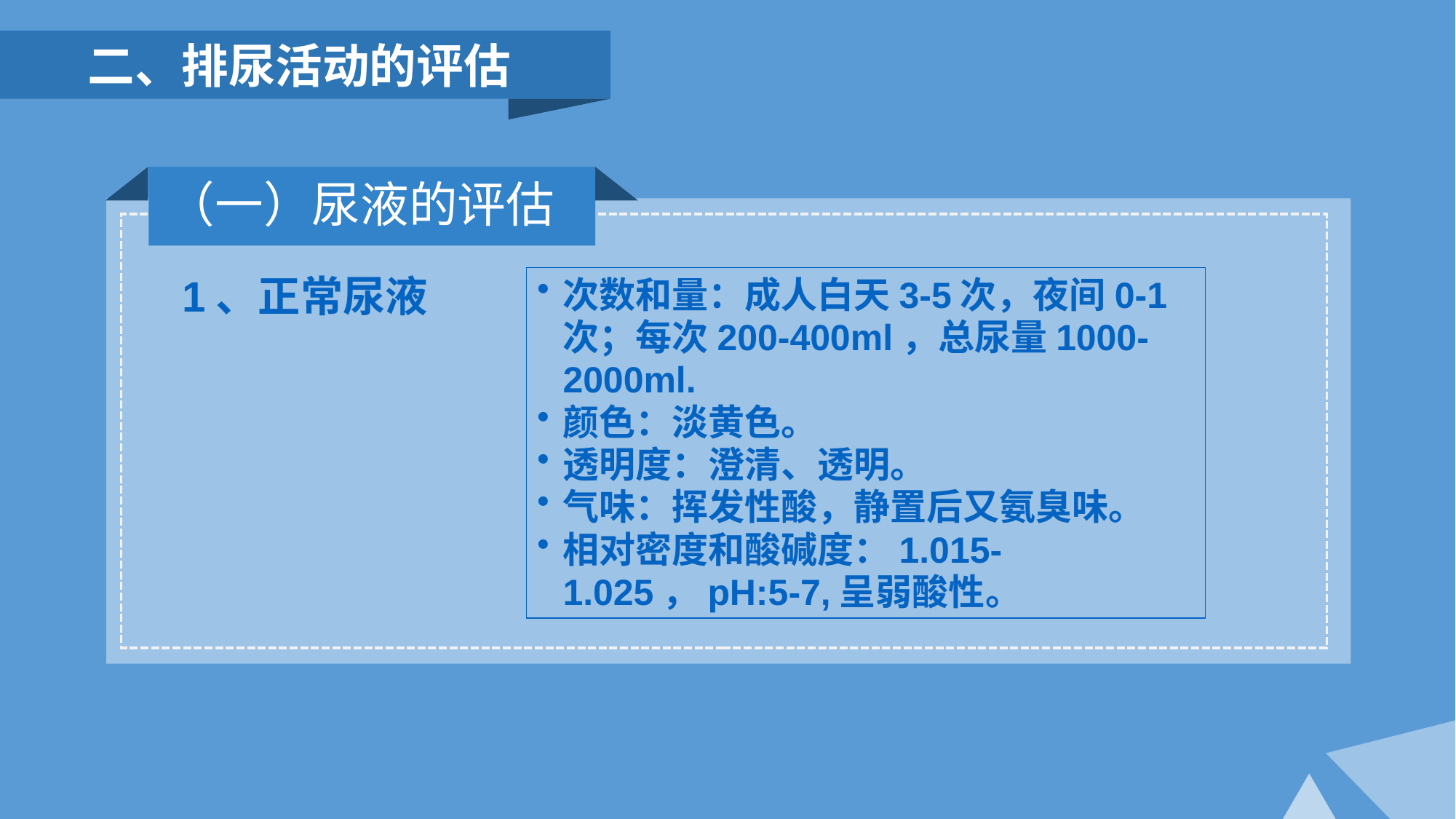

二、排尿活动的评估

（一）尿液的评估

1、正常尿液

次数和量：成人白天3-5次，夜间0-1次；每次200-400ml，总尿量1000-2000ml.
颜色：淡黄色。
透明度：澄清、透明。
气味：挥发性酸，静置后又氨臭味。
相对密度和酸碱度：1.015-1.025，pH:5-7,呈弱酸性。